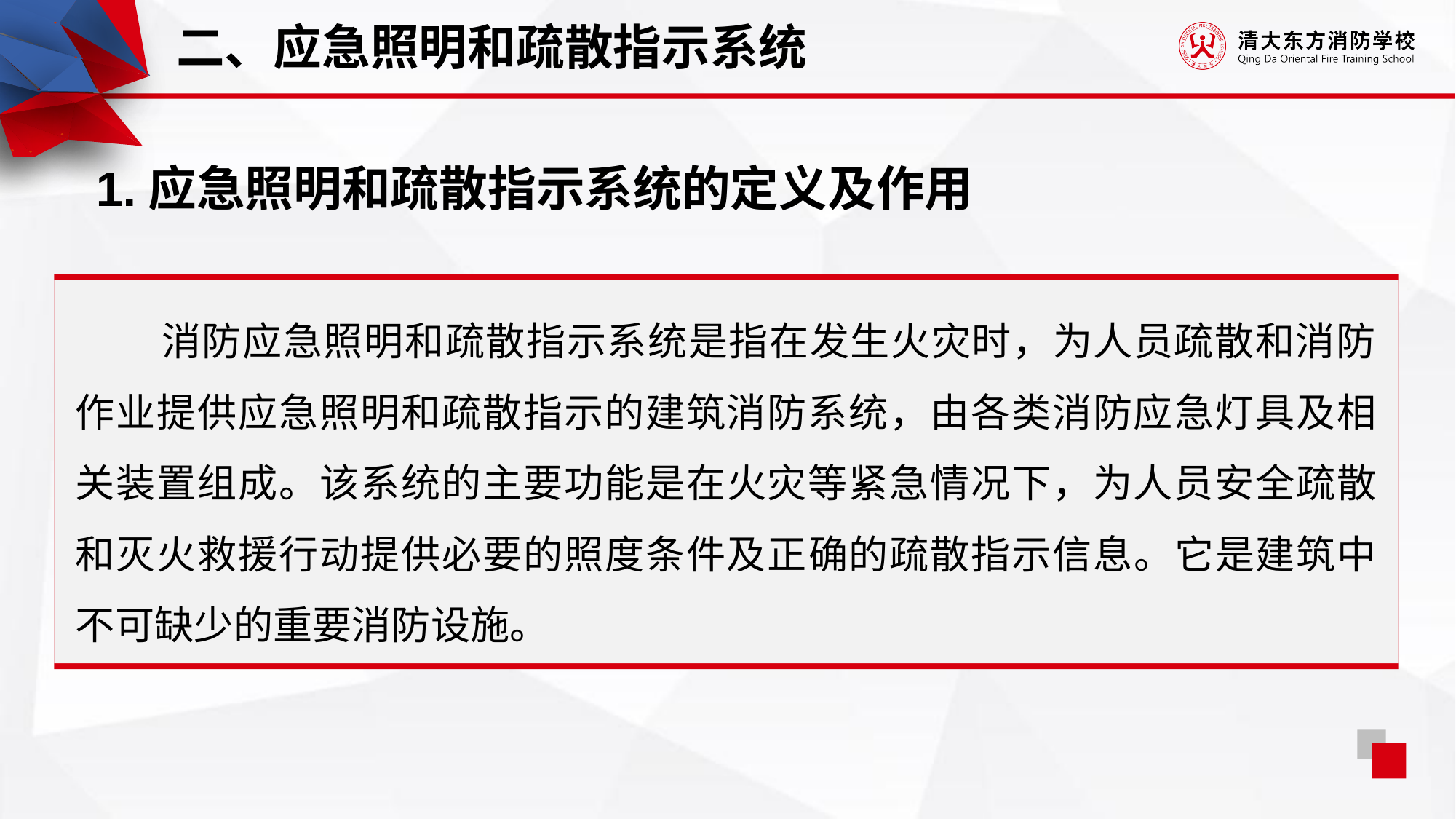

二、应急照明和疏散指示系统

1.应急照明和疏散指示系统的定义及作用

消防应急照明和疏散指示系统是指在发生火灾时，为人员疏散和消防作业提供应急照明和疏散指示的建筑消防系统，由各类消防应急灯具及相关装置组成。该系统的主要功能是在火灾等紧急情况下，为人员安全疏散和灭火救援行动提供必要的照度条件及正确的疏散指示信息。它是建筑中不可缺少的重要消防设施。